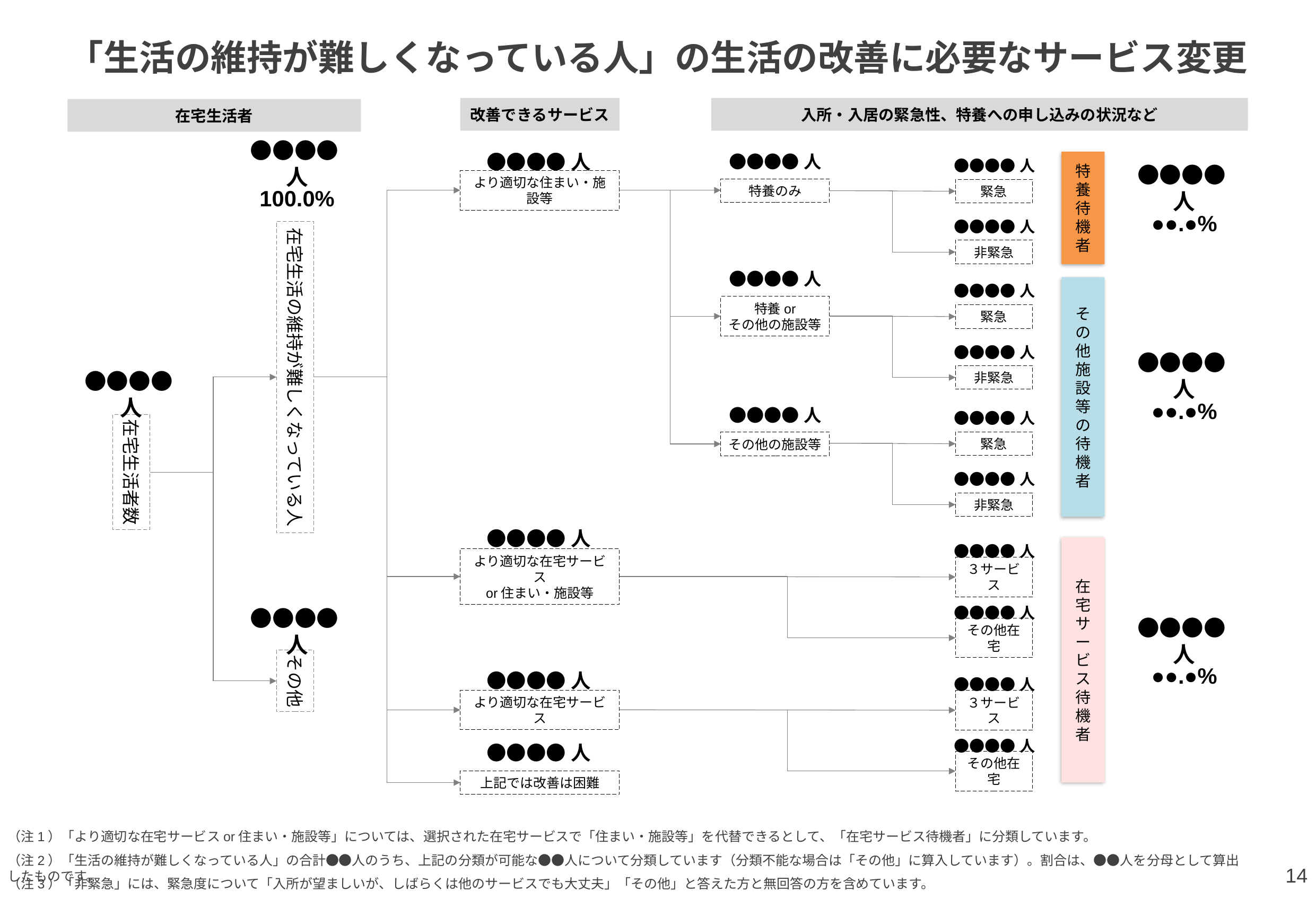

# 「生活の維持が難しくなっている人」の生活の改善に必要なサービス変更
改善できるサービス
入所・入居の緊急性、特養への申し込みの状況など
在宅生活者
●●●●人
●●●●人
●●●●人
●●●●人
●●●●人
より適切な住まい・施設等
特養のみ
緊急
100.0%
特
養
待
機
者
●●.●%
●●●●人
在宅生活の維持が難しくなっている人
非緊急
●●●●人
●●●●人
特養or
その他の施設等
緊急
●●●●人
●●●●人
非緊急
そ
の
他
施
設
等
の
待
機
者
●●●●人
●●.●%
●●●●人
●●●●人
在宅生活者数
緊急
その他の施設等
●●●●人
非緊急
●●●●人
●●●●人
より適切な在宅サービス
or住まい・施設等
３サービス
●●●●人
●●●●人
●●●●人
その他在宅
在
宅
サ
ー
ビ
ス
待
機
者
その他
●●.●%
●●●●人
●●●●人
より適切な在宅サービス
３サービス
●●●●人
●●●●人
その他在宅
上記では改善は困難
（注1）「より適切な在宅サービスor住まい・施設等」については、選択された在宅サービスで「住まい・施設等」を代替できるとして、「在宅サービス待機者」に分類しています。
（注2）「生活の維持が難しくなっている人」の合計●●人のうち、上記の分類が可能な●●人について分類しています（分類不能な場合は「その他」に算入しています）。割合は、●●人を分母として算出したものです。
14
（注3）「非緊急」には、緊急度について「入所が望ましいが、しばらくは他のサービスでも大丈夫」「その他」と答えた方と無回答の方を含めています。